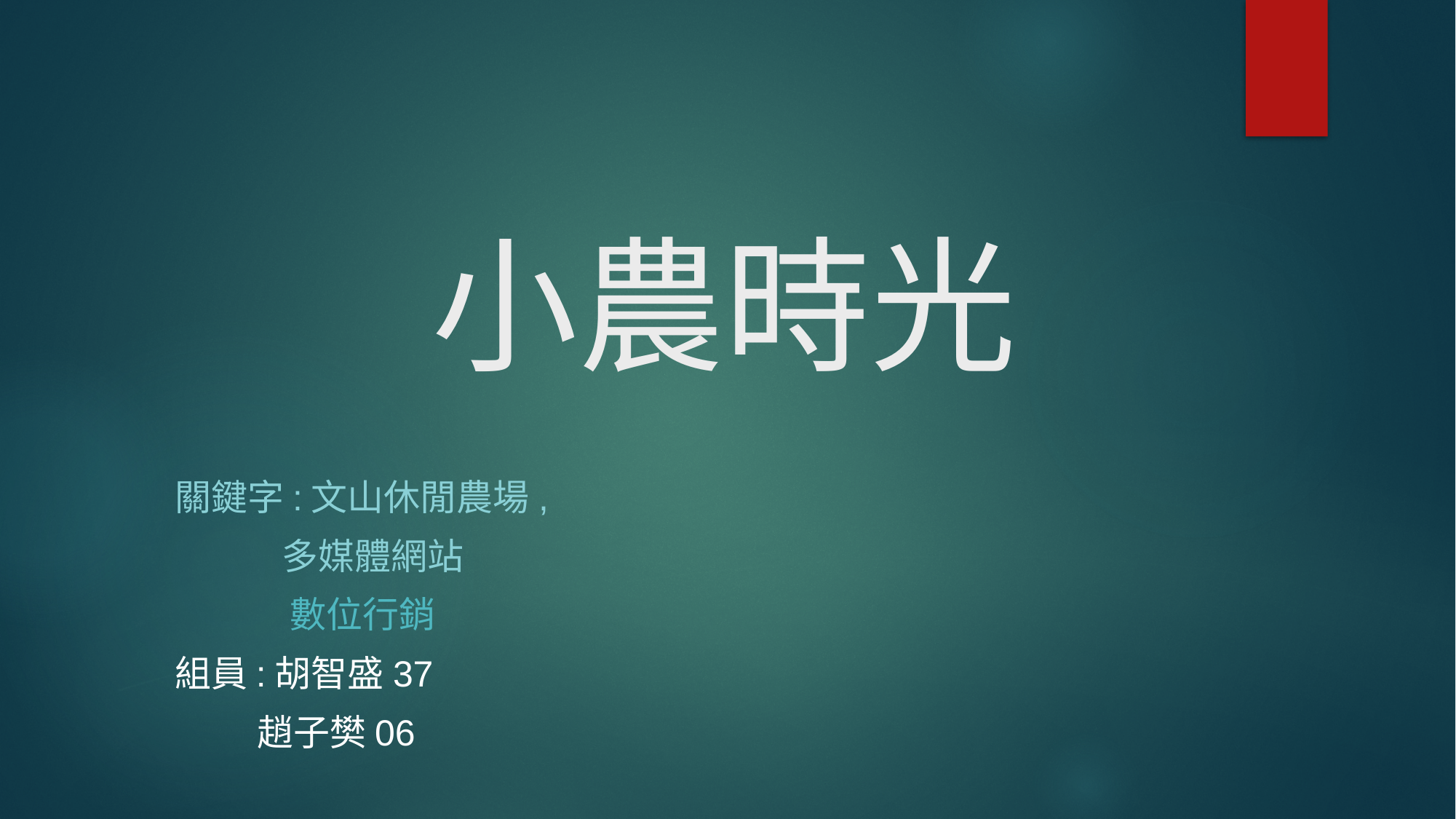

# 小農時光
關鍵字:文山休閒農場,
            多媒體網站
             數位行銷
組員:胡智盛37
         趙子樊06